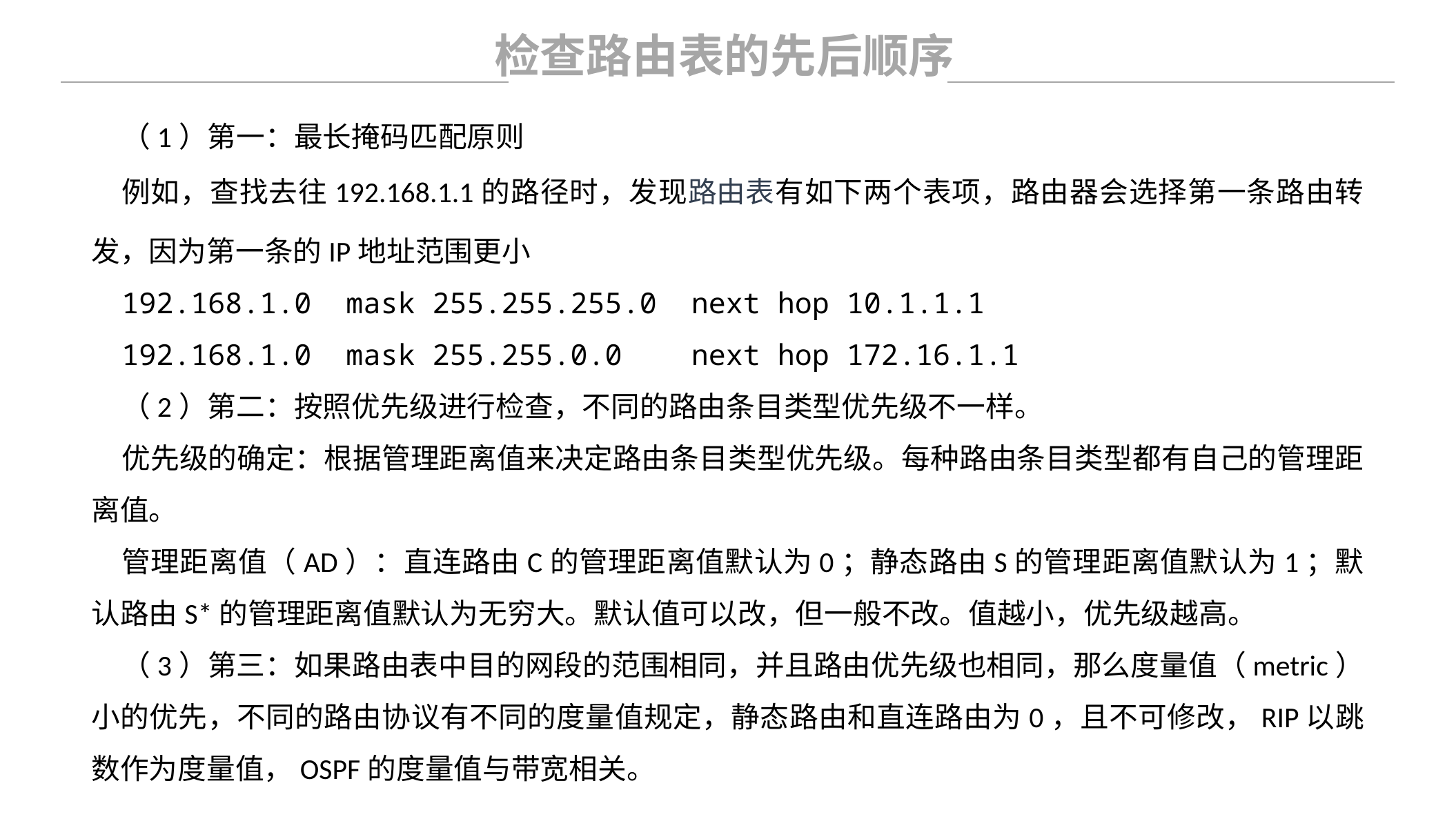

检查路由表的先后顺序
（1）第一：最长掩码匹配原则
例如，查找去往192.168.1.1的路径时，发现路由表有如下两个表项，路由器会选择第一条路由转发，因为第一条的IP地址范围更小
192.168.1.0  mask 255.255.255.0  next hop 10.1.1.1
192.168.1.0  mask 255.255.0.0    next hop 172.16.1.1
（2）第二：按照优先级进行检查，不同的路由条目类型优先级不一样。
优先级的确定：根据管理距离值来决定路由条目类型优先级。每种路由条目类型都有自己的管理距离值。
管理距离值（AD）：直连路由C的管理距离值默认为0；静态路由S的管理距离值默认为1；默认路由S*的管理距离值默认为无穷大。默认值可以改，但一般不改。值越小，优先级越高。
（3）第三：如果路由表中目的网段的范围相同，并且路由优先级也相同，那么度量值（metric）小的优先，不同的路由协议有不同的度量值规定，静态路由和直连路由为0，且不可修改，RIP以跳数作为度量值，OSPF的度量值与带宽相关。